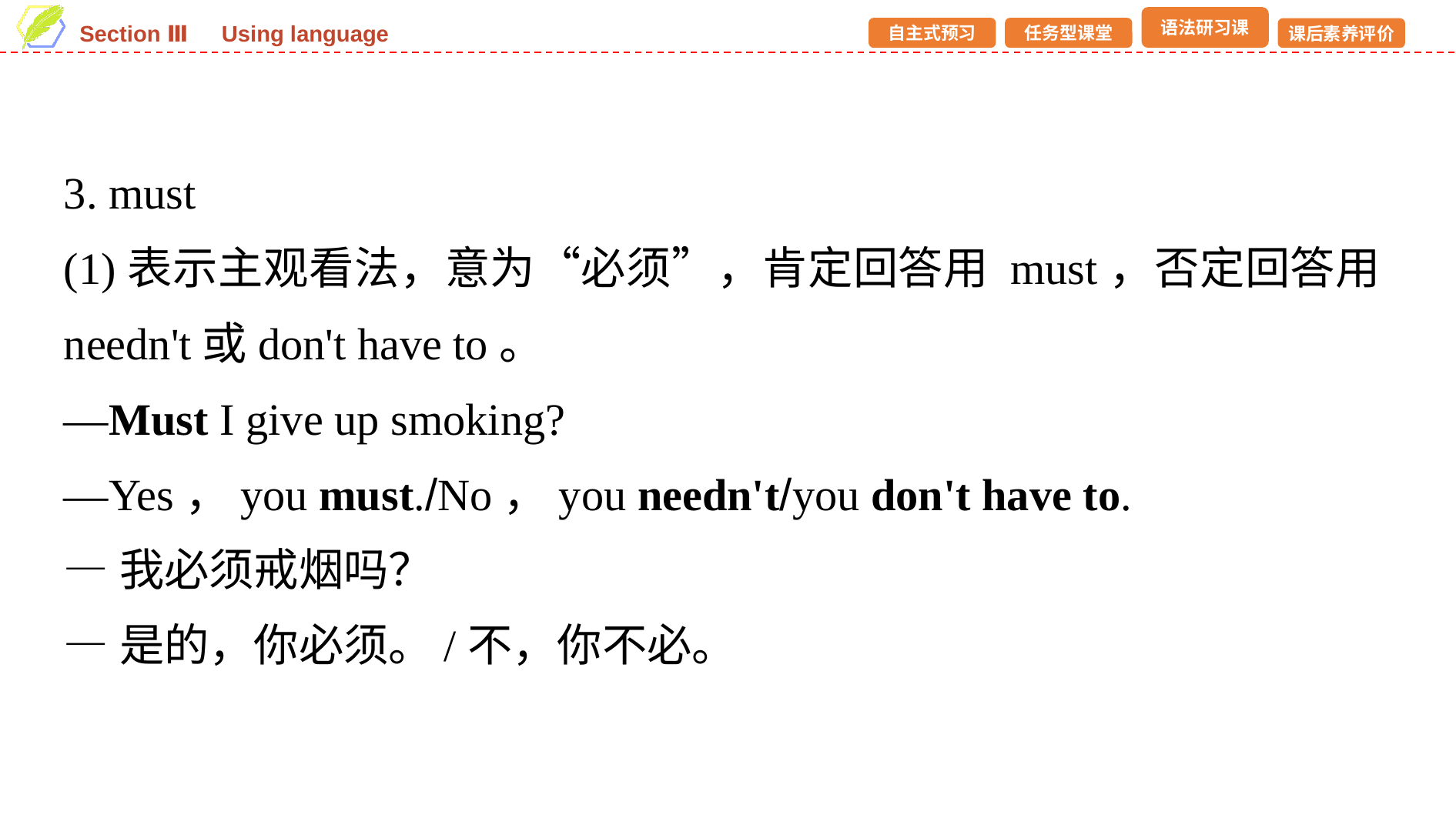

3. must
(1)表示主观看法，意为“必须”，肯定回答用 must，否定回答用needn't或don't have to。
—Must I give up smoking?
—Yes，you must./No，you needn't/you don't have to.
—我必须戒烟吗？
—是的，你必须。/不，你不必。